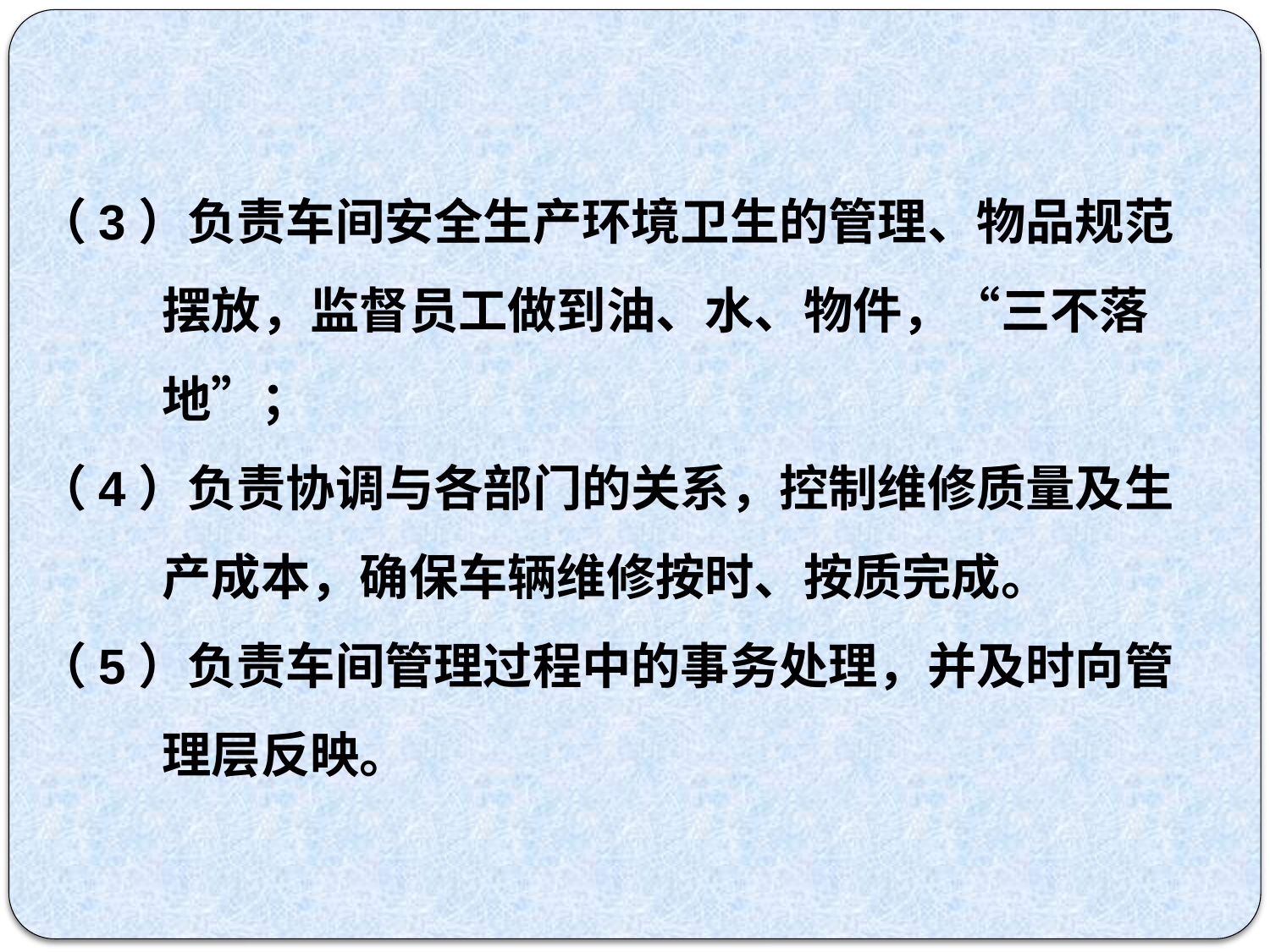

（3）负责车间安全生产环境卫生的管理、物品规范摆放，监督员工做到油、水、物件，“三不落地”；
（4）负责协调与各部门的关系，控制维修质量及生产成本，确保车辆维修按时、按质完成。
（5）负责车间管理过程中的事务处理，并及时向管理层反映。